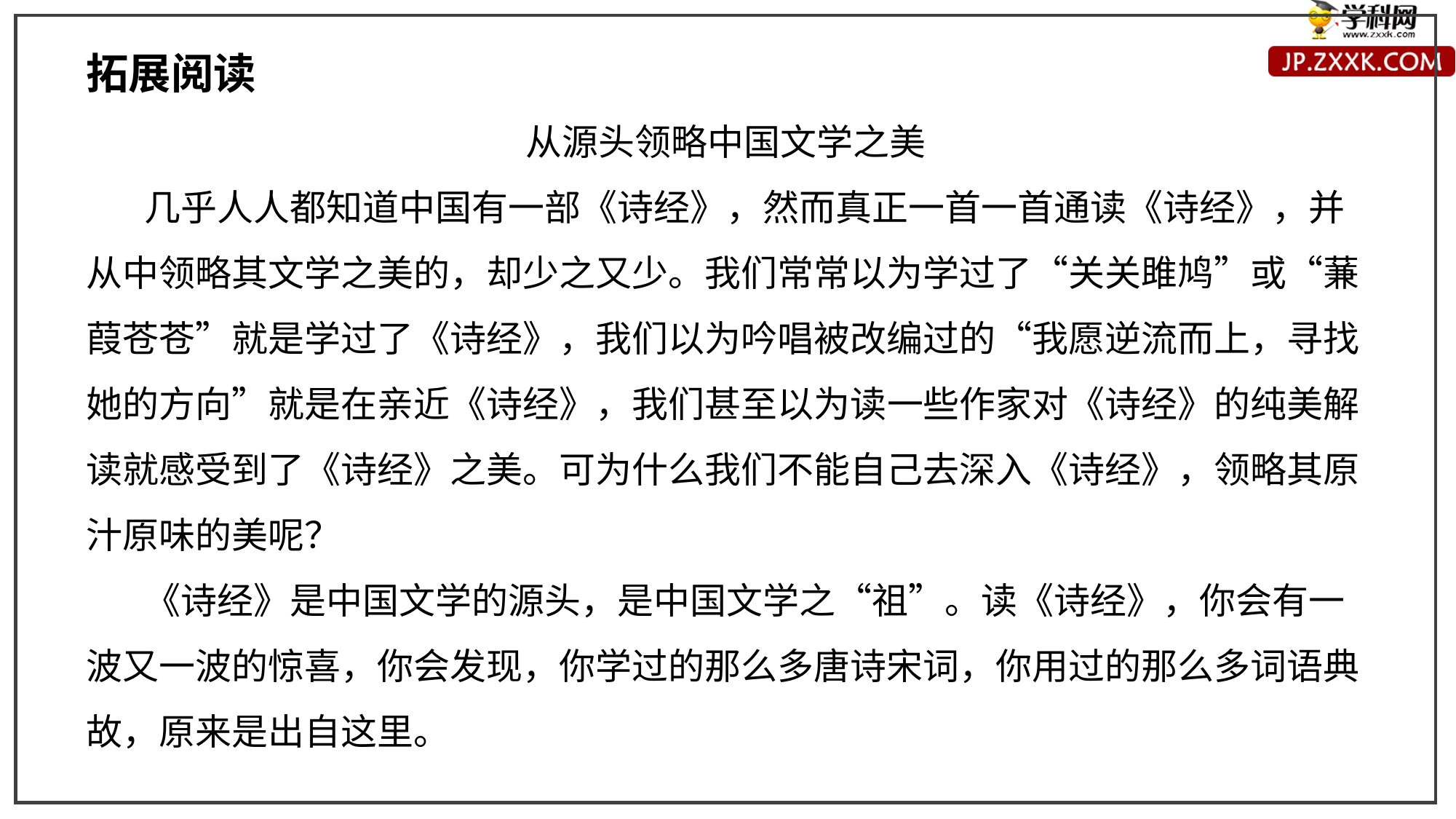

拓展阅读
从源头领略中国文学之美
      几乎人人都知道中国有一部《诗经》，然而真正一首一首通读《诗经》，并从中领略其文学之美的，却少之又少。我们常常以为学过了“关关雎鸠”或“蒹葭苍苍”就是学过了《诗经》，我们以为吟唱被改编过的“我愿逆流而上，寻找她的方向”就是在亲近《诗经》，我们甚至以为读一些作家对《诗经》的纯美解读就感受到了《诗经》之美。可为什么我们不能自己去深入《诗经》，领略其原汁原味的美呢？
      《诗经》是中国文学的源头，是中国文学之“祖”。读《诗经》，你会有一波又一波的惊喜，你会发现，你学过的那么多唐诗宋词，你用过的那么多词语典故，原来是出自这里。